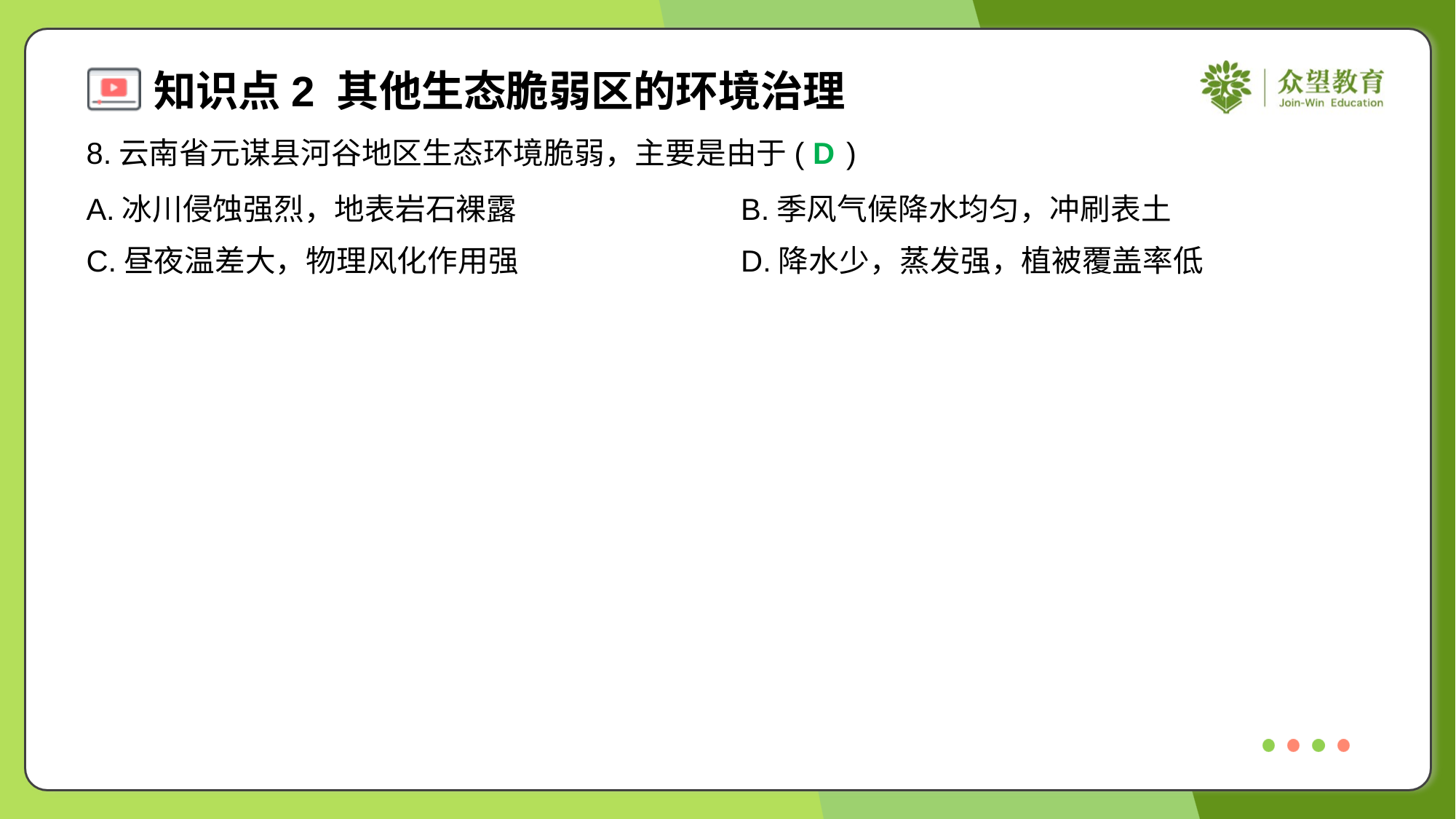

8.云南省元谋县河谷地区生态环境脆弱，主要是由于(     )
D
A.冰川侵蚀强烈，地表岩石裸露	B.季风气候降水均匀，冲刷表土
C.昼夜温差大，物理风化作用强	D.降水少，蒸发强，植被覆盖率低